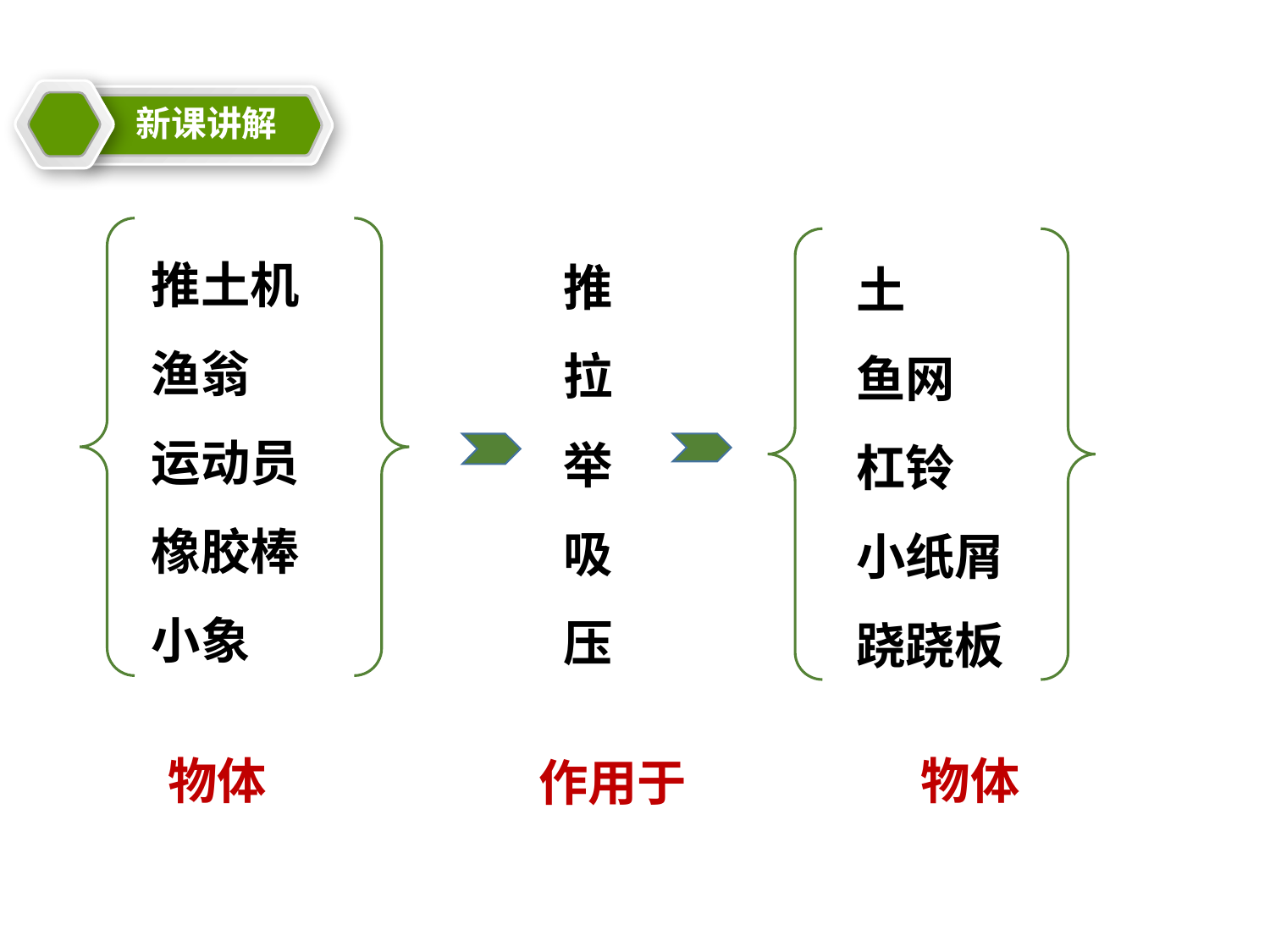

新课讲解
教学目标

推土机
渔翁
运动员
橡胶棒
小象

物体
推
拉
举
吸
压
土
鱼网
杠铃
小纸屑
跷跷板

物体
作用于